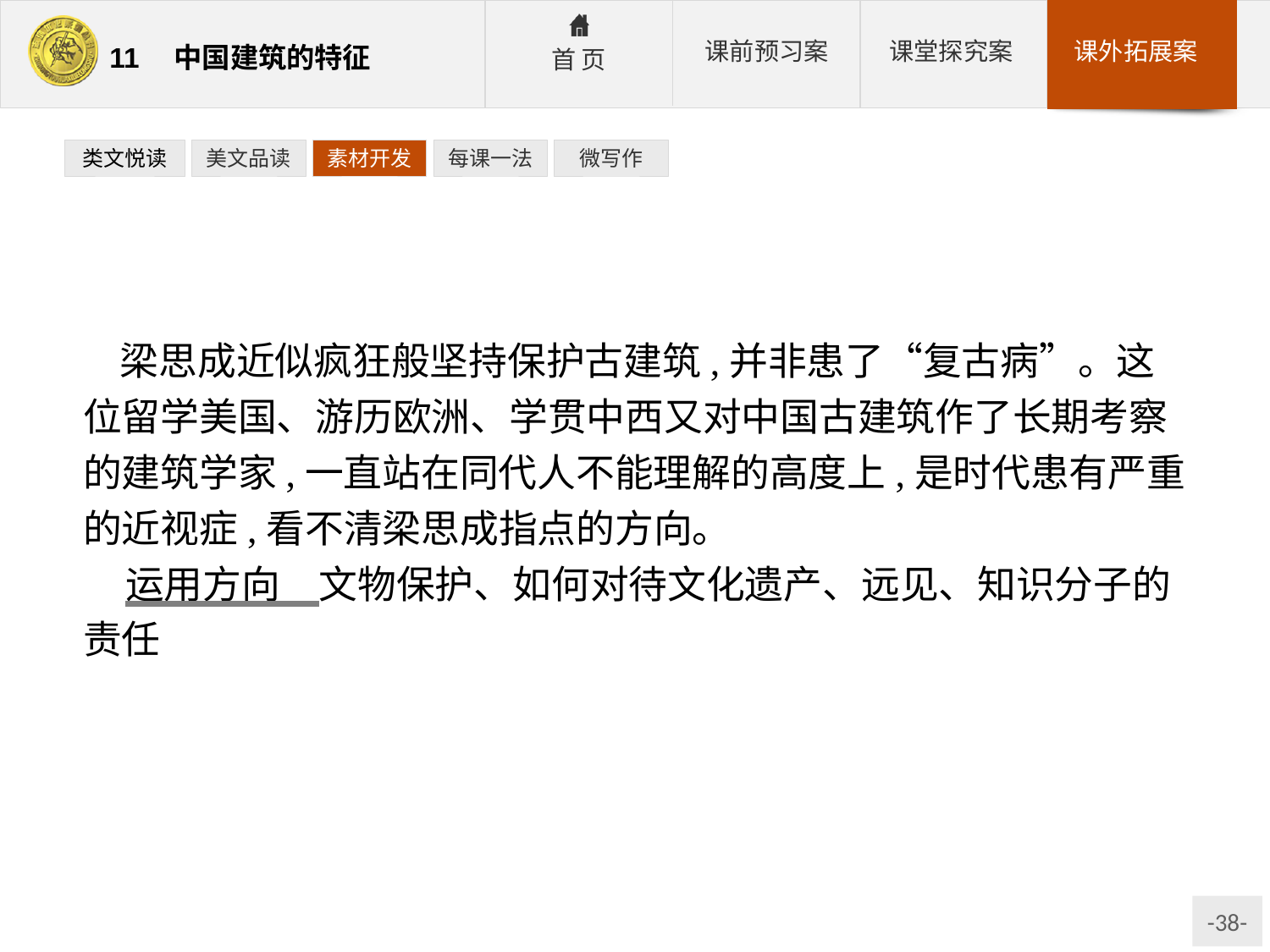

类文悦读
美文品读
素材开发
每课一法
微写作
梁思成近似疯狂般坚持保护古建筑,并非患了“复古病”。这位留学美国、游历欧洲、学贯中西又对中国古建筑作了长期考察的建筑学家,一直站在同代人不能理解的高度上,是时代患有严重的近视症,看不清梁思成指点的方向。
运用方向　文物保护、如何对待文化遗产、远见、知识分子的责任